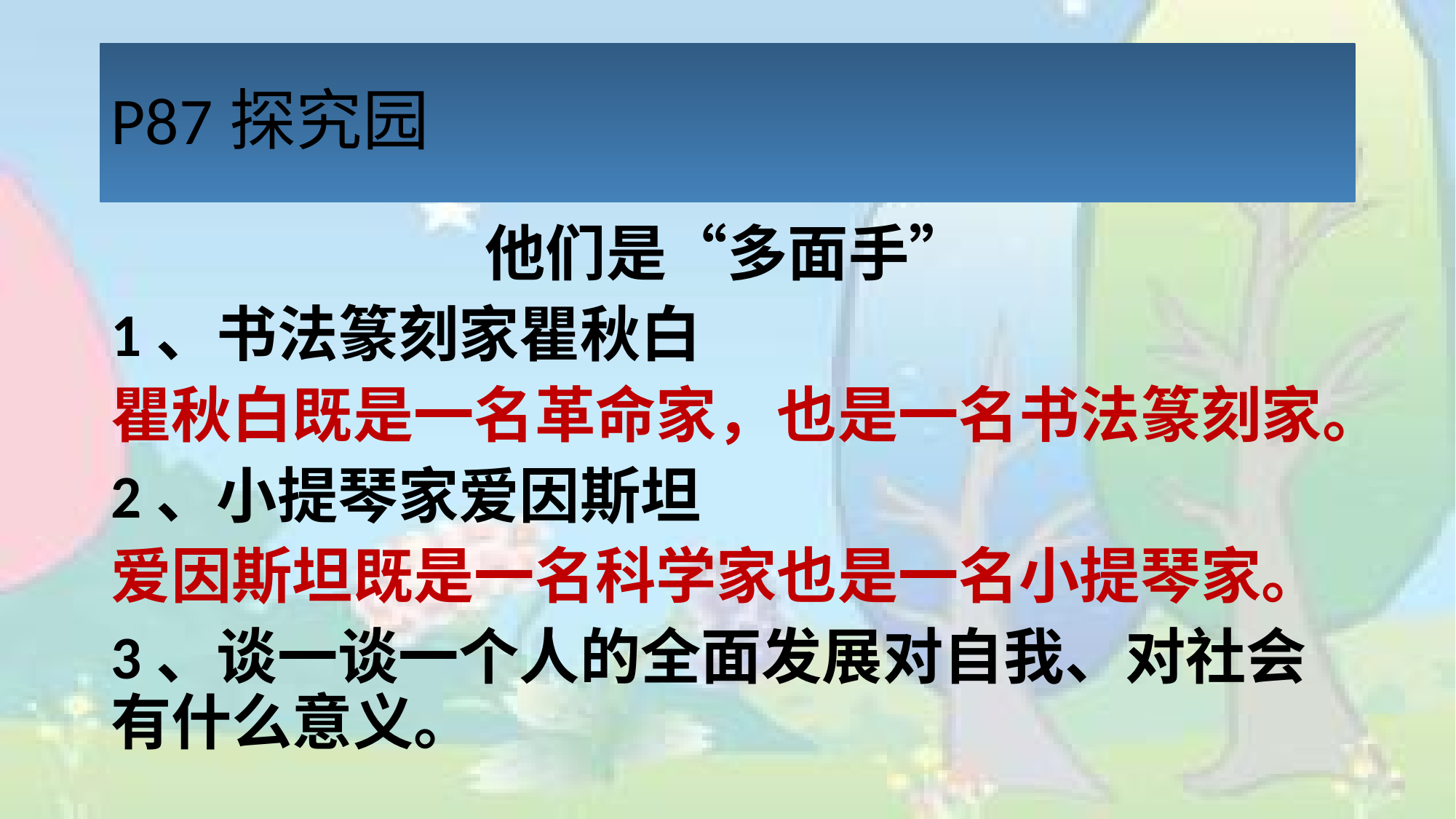

# P87探究园
他们是“多面手”
1、书法篆刻家瞿秋白
瞿秋白既是一名革命家，也是一名书法篆刻家。
2、小提琴家爱因斯坦
爱因斯坦既是一名科学家也是一名小提琴家。
3、谈一谈一个人的全面发展对自我、对社会有什么意义。